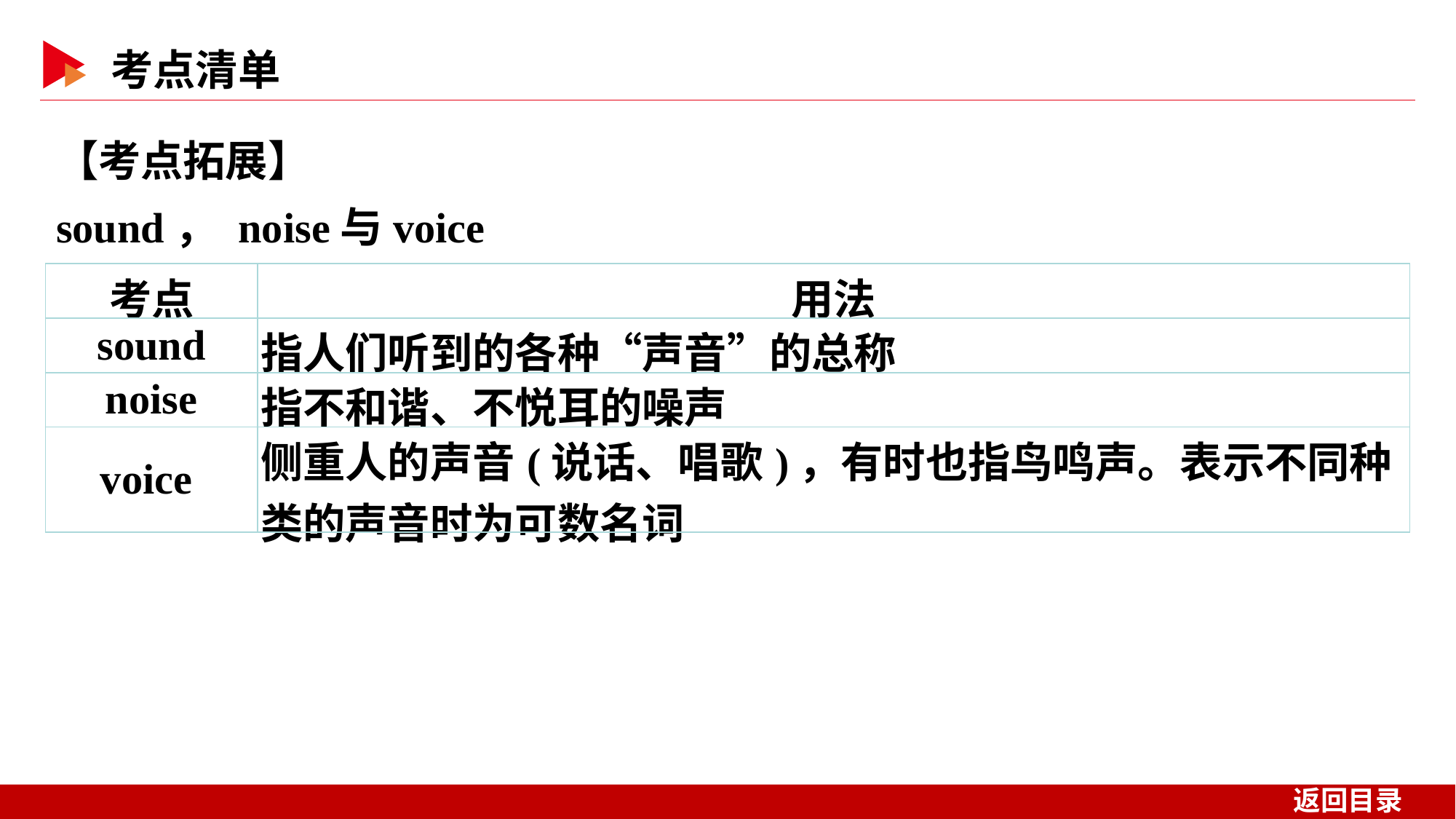

【考点拓展】
sound， noise与voice
| 考点 | 用法 |
| --- | --- |
| sound | 指人们听到的各种“声音”的总称 |
| noise | 指不和谐、不悦耳的噪声 |
| voice | 侧重人的声音(说话、唱歌)，有时也指鸟鸣声。表示不同种类的声音时为可数名词 |